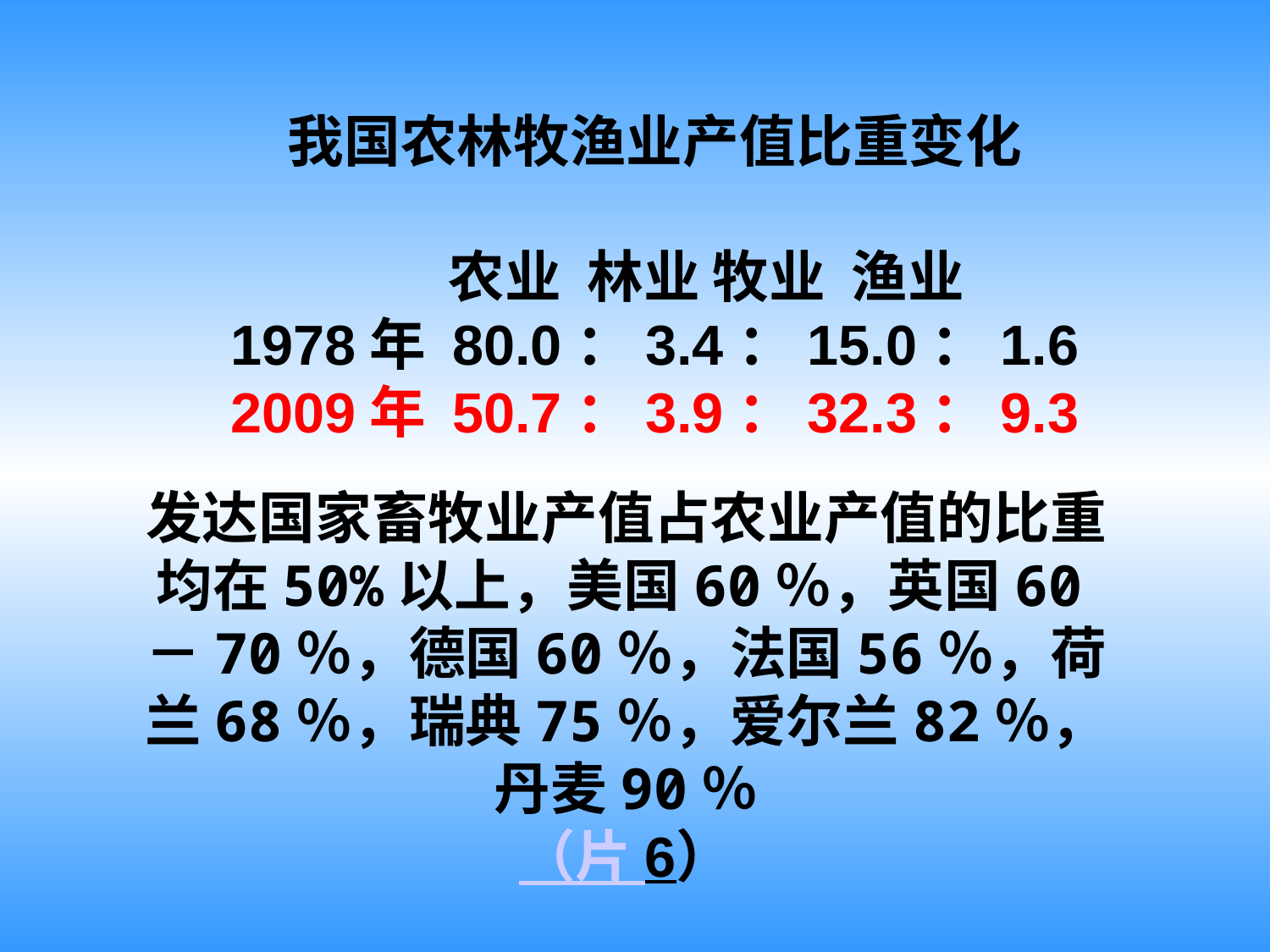

我国农林牧渔业产值比重变化

       农业  林业 牧业  渔业
1978年 80.0：3.4：15.0：1.6
2009年 50.7：3.9：32.3：9.3
发达国家畜牧业产值占农业产值的比重均在50%以上，美国60％，英国60－70％，德国60％，法国56％，荷兰68％，瑞典75％，爱尔兰82％，丹麦90％
（片 6）